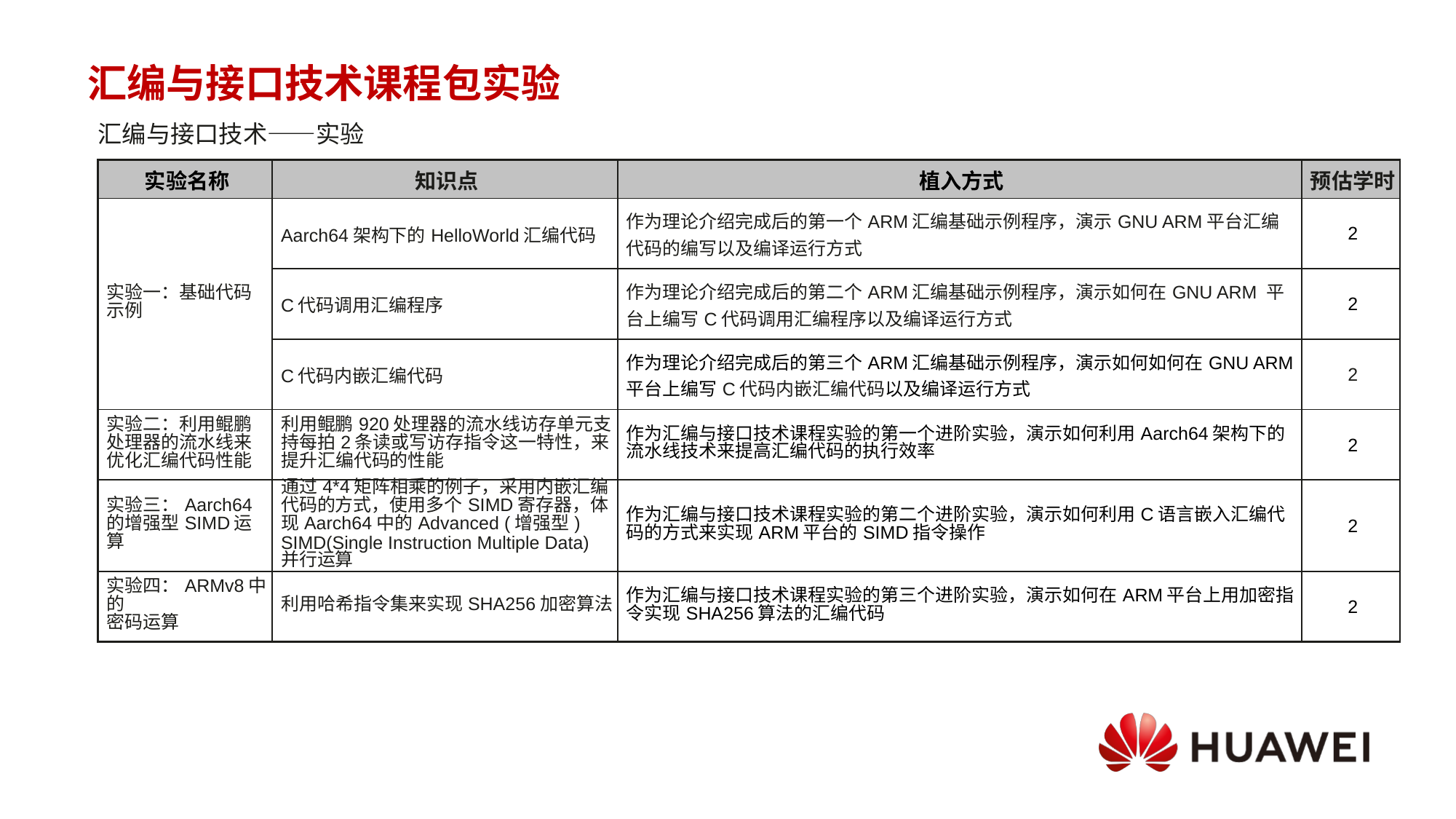

# 汇编与接口技术课程包实验
汇编与接口技术——实验
| 实验名称 | 知识点 | 植入方式 | 预估学时 |
| --- | --- | --- | --- |
| 实验⼀：基础代码示例 | Aarch64架构下的HelloWorld汇编代码 | 作为理论介绍完成后的第一个ARM汇编基础示例程序，演示GNU ARM平台汇编代码的编写以及编译运行方式 | 2 |
|  | C代码调用汇编程序 | 作为理论介绍完成后的第二个ARM汇编基础示例程序，演示如何在GNU ARM 平台上编写C代码调用汇编程序以及编译运行方式 | 2 |
|  | C代码内嵌汇编代码 | 作为理论介绍完成后的第三个ARM汇编基础示例程序，演示如何如何在GNU ARM 平台上编写C代码内嵌汇编代码以及编译运行方式 | 2 |
| 实验⼆：利用鲲鹏处理器的流水线来优化汇编代码性能 | 利用鲲鹏920处理器的流水线访存单元支持每拍2条读或写访存指令这一特性，来提升汇编代码的性能 | 作为汇编与接口技术课程实验的第一个进阶实验，演示如何利用Aarch64架构下的流水线技术来提高汇编代码的执行效率 | 2 |
| 实验三：Aarch64的增强型SIMD运算 | 通过4\*4矩阵相乘的例子，采用内嵌汇编代码的方式，使用多个SIMD寄存器，体现Aarch64中的Advanced (增强型) SIMD(Single Instruction Multiple Data) 并行运算 | 作为汇编与接口技术课程实验的第二个进阶实验，演示如何利用C语言嵌入汇编代码的方式来实现ARM平台的SIMD指令操作 | 2 |
| 实验四：ARMv8中的 密码运算 | 利用哈希指令集来实现SHA256加密算法 | 作为汇编与接口技术课程实验的第三个进阶实验，演示如何在ARM平台上用加密指令实现SHA256算法的汇编代码 | 2 |